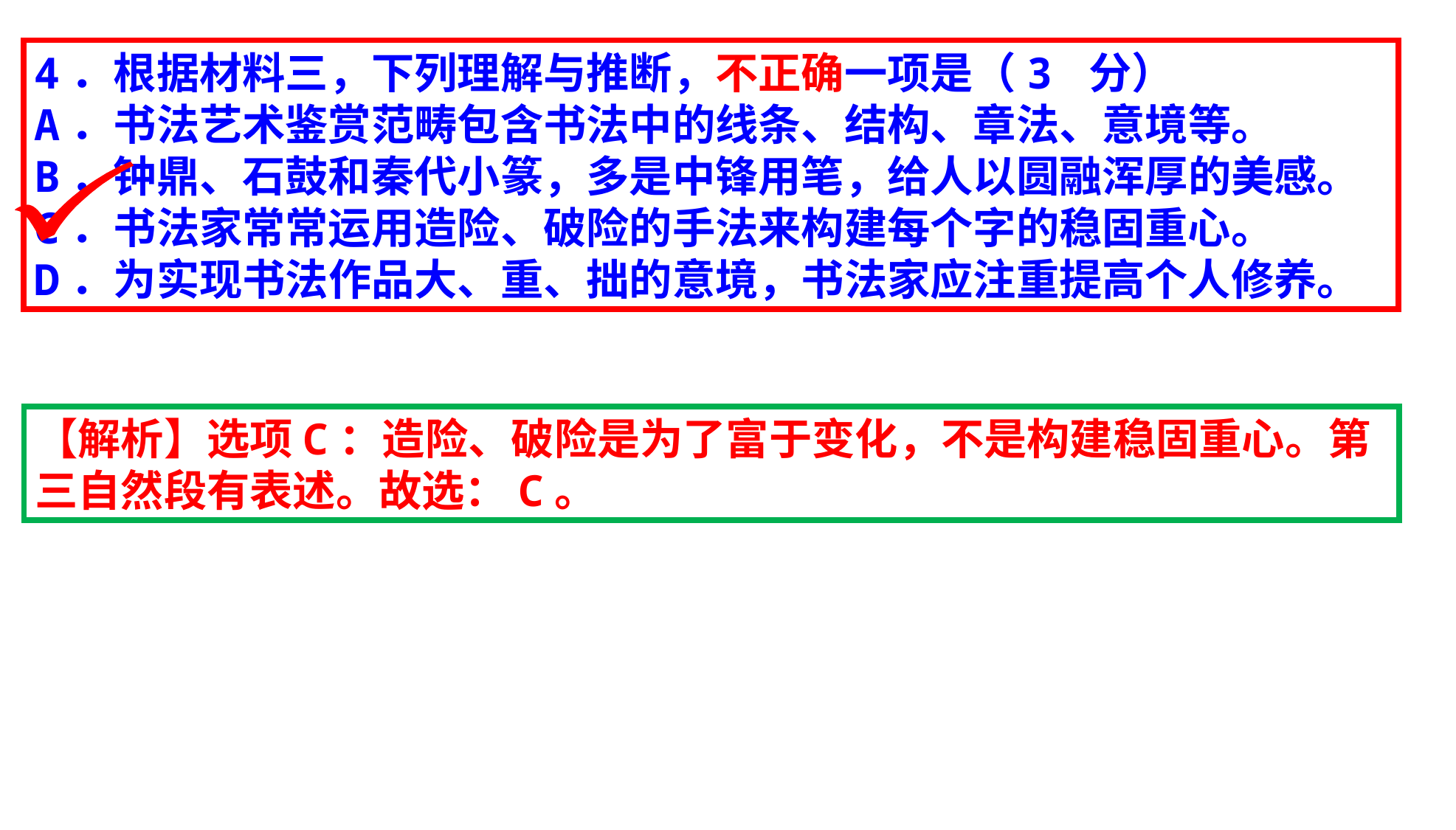

4．根据材料三，下列理解与推断，不正确一项是（3 分）
A．书法艺术鉴赏范畴包含书法中的线条、结构、章法、意境等。
B．钟鼎、石鼓和秦代小篆，多是中锋用笔，给人以圆融浑厚的美感。
C．书法家常常运用造险、破险的手法来构建每个字的稳固重心。
D．为实现书法作品大、重、拙的意境，书法家应注重提高个人修养。

【解析】选项C：造险、破险是为了富于变化，不是构建稳固重心。第三自然段有表述。故选：C。